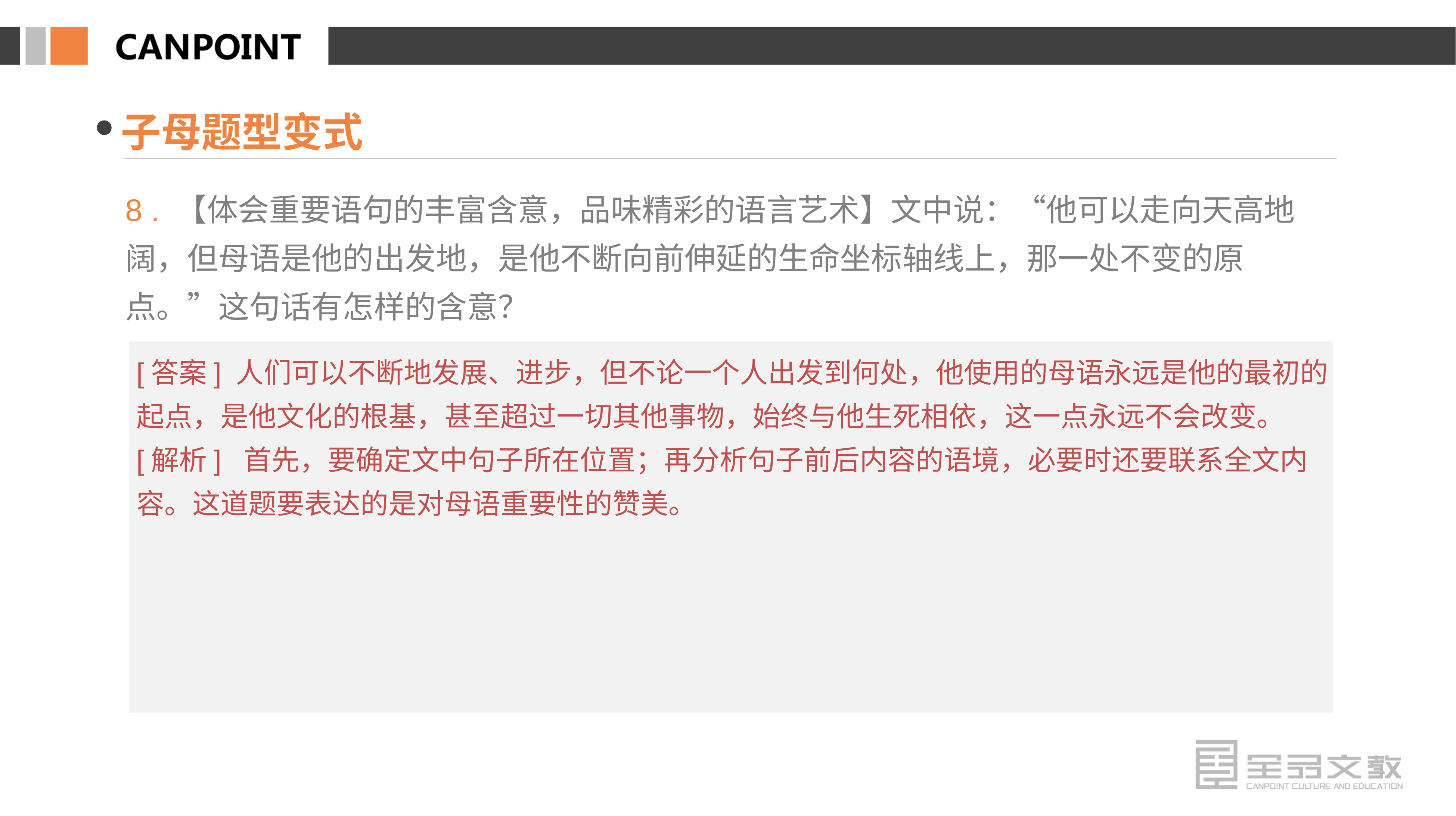

子母题型变式

8 . 【体会重要语句的丰富含意，品味精彩的语言艺术】文中说：“他可以走向天高地阔，但母语是他的出发地，是他不断向前伸延的生命坐标轴线上，那一处不变的原点。”这句话有怎样的含意？

[答案] 人们可以不断地发展、进步，但不论一个人出发到何处，他使用的母语永远是他的最初的起点，是他文化的根基，甚至超过一切其他事物，始终与他生死相依，这一点永远不会改变。
[解析]  首先，要确定文中句子所在位置；再分析句子前后内容的语境，必要时还要联系全文内容。这道题要表达的是对母语重要性的赞美。